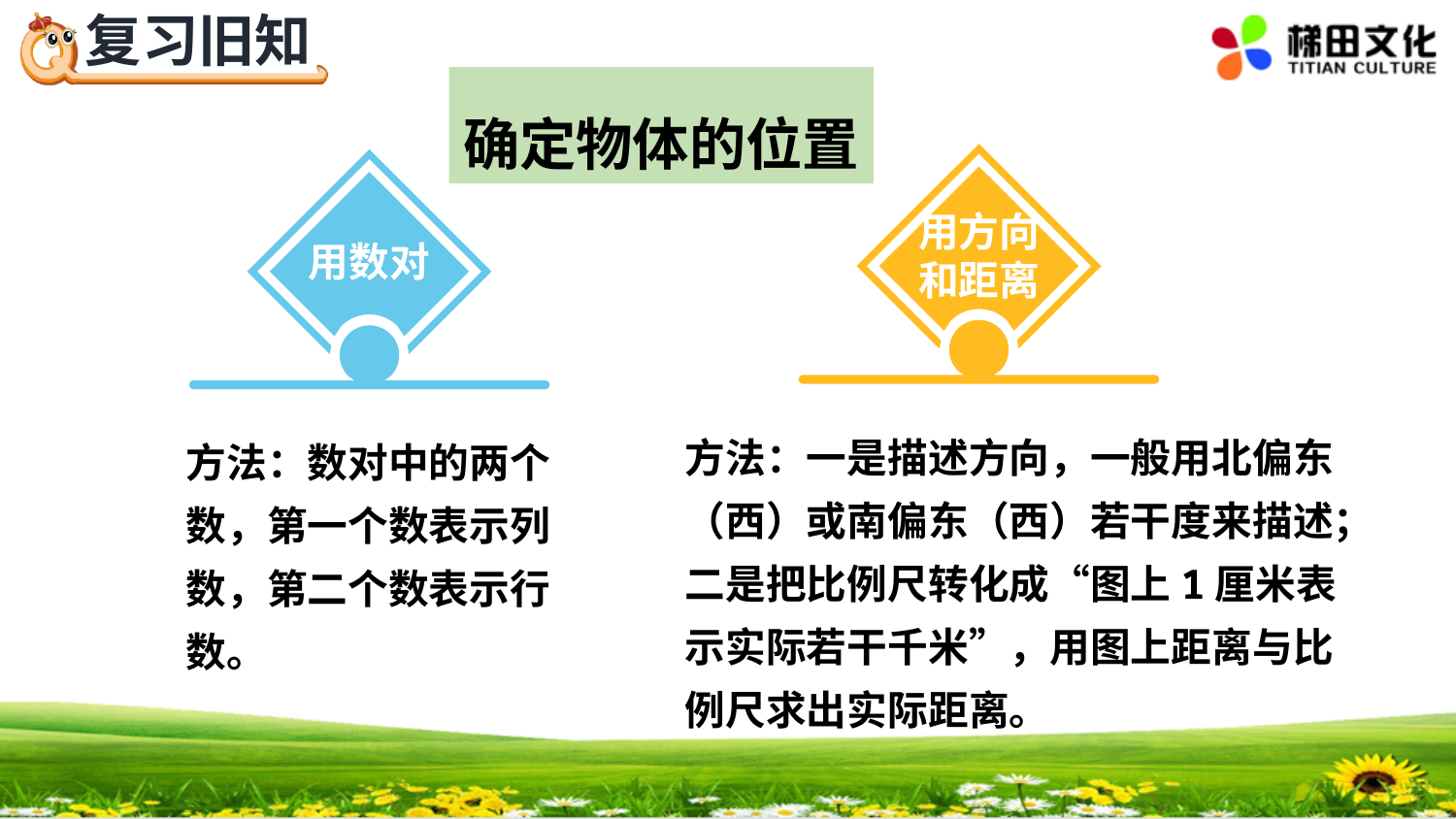

确定物体的位置
用方向
和距离

方法：一是描述方向，一般用北偏东（西）或南偏东（西）若干度来描述；二是把比例尺转化成“图上1厘米表示实际若干千米”，用图上距离与比例尺求出实际距离。
用数对

方法：数对中的两个数，第一个数表示列数，第二个数表示行数。